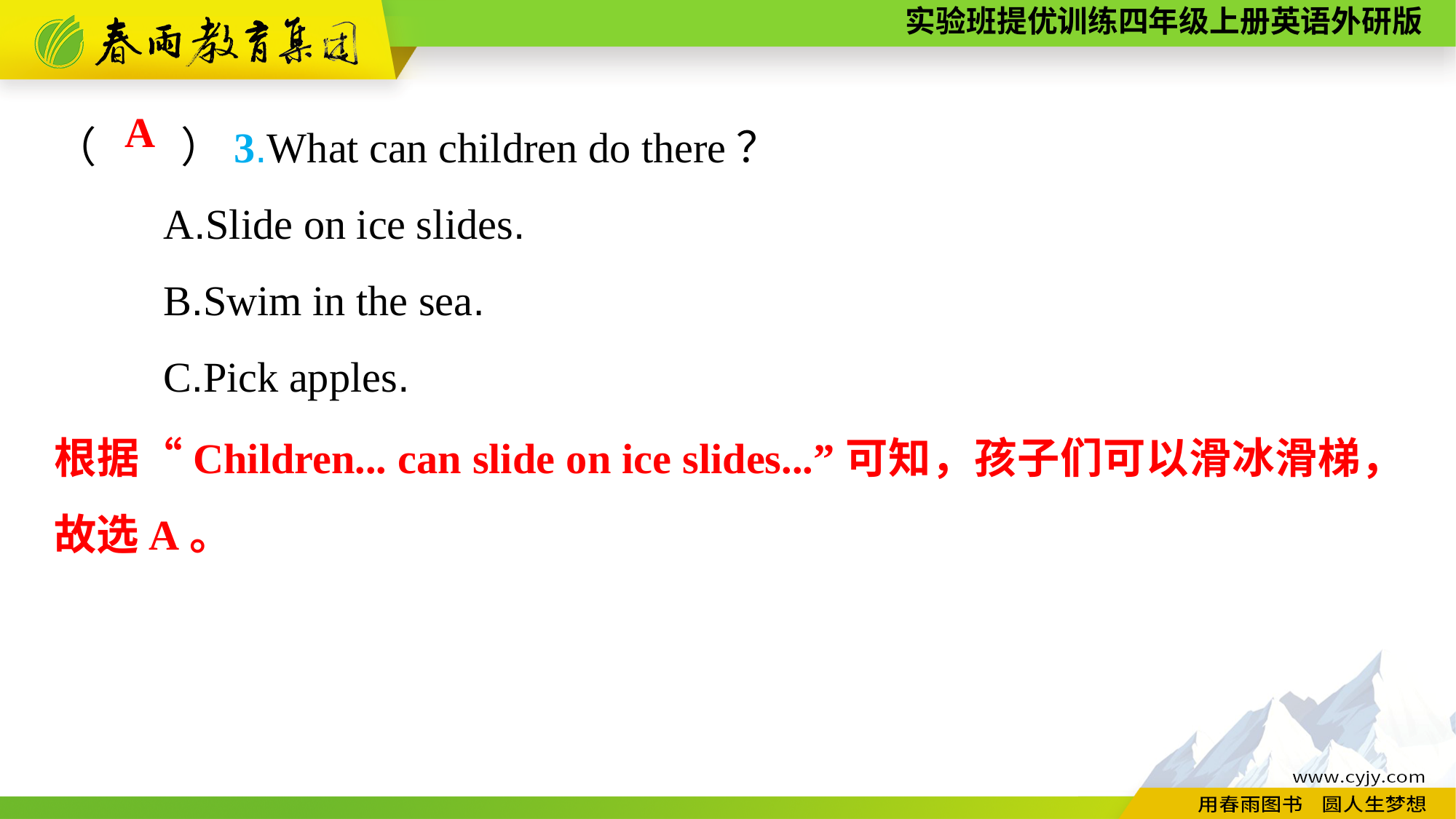

（　　）3.What can children do there？
	A.Slide on ice slides.
	B.Swim in the sea.
	C.Pick apples.
A
根据“Children... can slide on ice slides...”可知，孩子们可以滑冰滑梯，故选A。